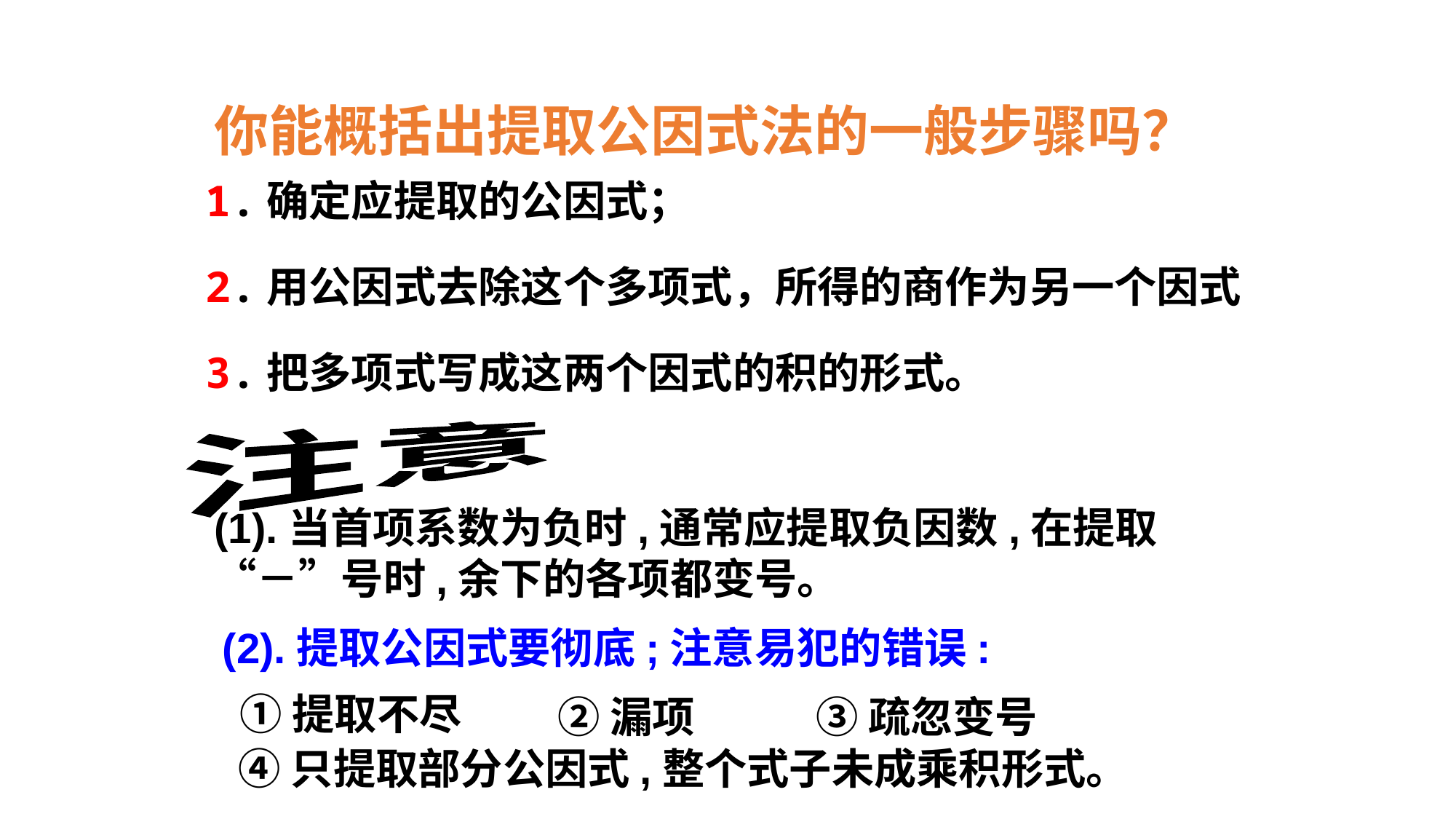

你能概括出提取公因式法的一般步骤吗？
1.确定应提取的公因式；

2.用公因式去除这个多项式，所得的商作为另一个因式
3.把多项式写成这两个因式的积的形式。
注意
(1).当首项系数为负时,通常应提取负因数,在提取“－”号时,余下的各项都变号。

(2).提取公因式要彻底;注意易犯的错误:

①提取不尽
②漏项
③疏忽变号
④只提取部分公因式,整个式子未成乘积形式。